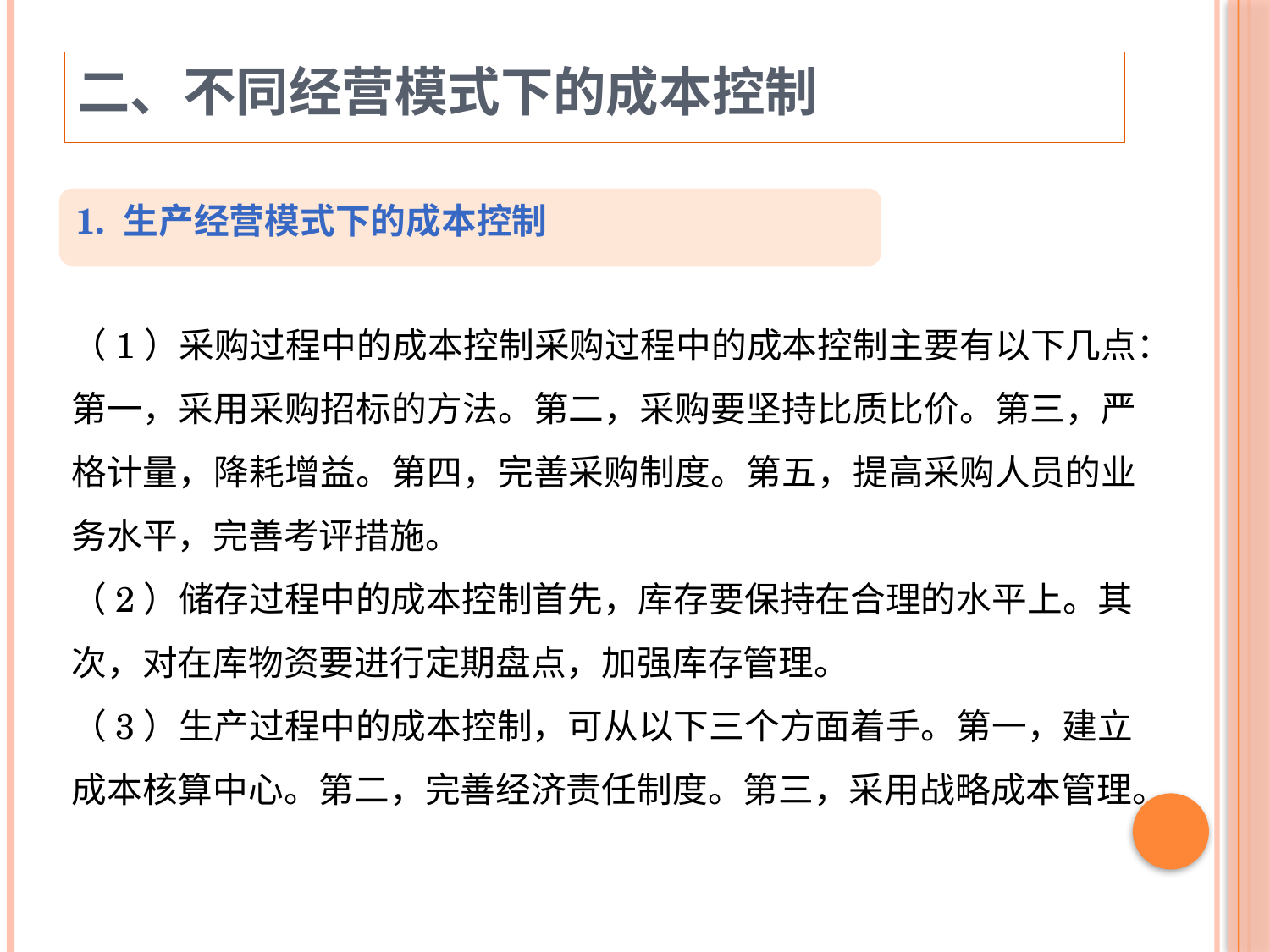

二、不同经营模式下的成本控制
1. 生产经营模式下的成本控制
（1）采购过程中的成本控制采购过程中的成本控制主要有以下几点：第一，采用采购招标的方法。第二，采购要坚持比质比价。第三，严格计量，降耗增益。第四，完善采购制度。第五，提高采购人员的业务水平，完善考评措施。
（2）储存过程中的成本控制首先，库存要保持在合理的水平上。其次，对在库物资要进行定期盘点，加强库存管理。
（3）生产过程中的成本控制，可从以下三个方面着手。第一，建立成本核算中心。第二，完善经济责任制度。第三，采用战略成本管理。